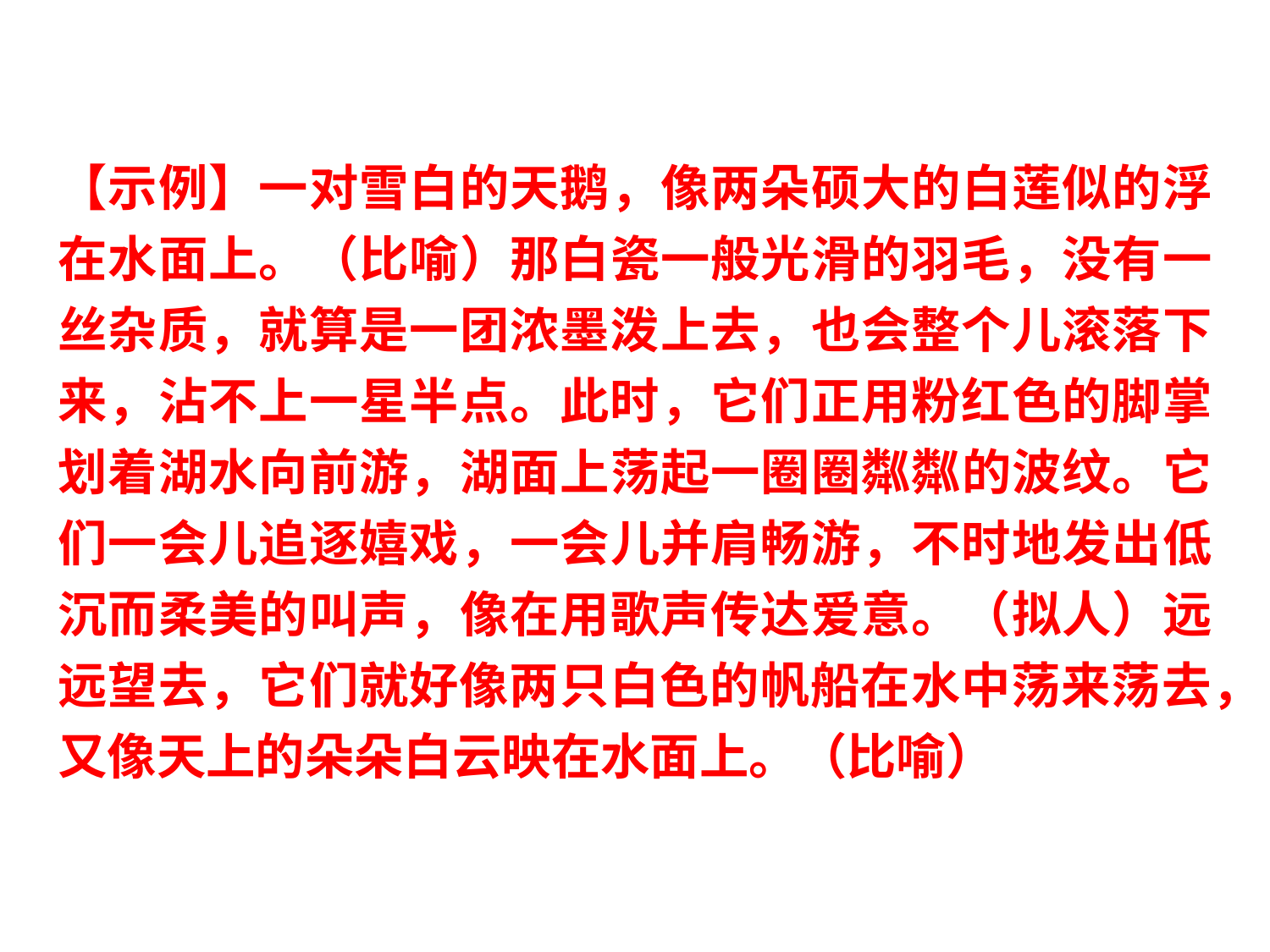

【示例】一对雪白的天鹅，像两朵硕大的白莲似的浮在水面上。（比喻）那白瓷一般光滑的羽毛，没有一丝杂质，就算是一团浓墨泼上去，也会整个儿滚落下来，沾不上一星半点。此时，它们正用粉红色的脚掌划着湖水向前游，湖面上荡起一圈圈粼粼的波纹。它们一会儿追逐嬉戏，一会儿并肩畅游，不时地发出低沉而柔美的叫声，像在用歌声传达爱意。（拟人）远远望去，它们就好像两只白色的帆船在水中荡来荡去，又像天上的朵朵白云映在水面上。（比喻）